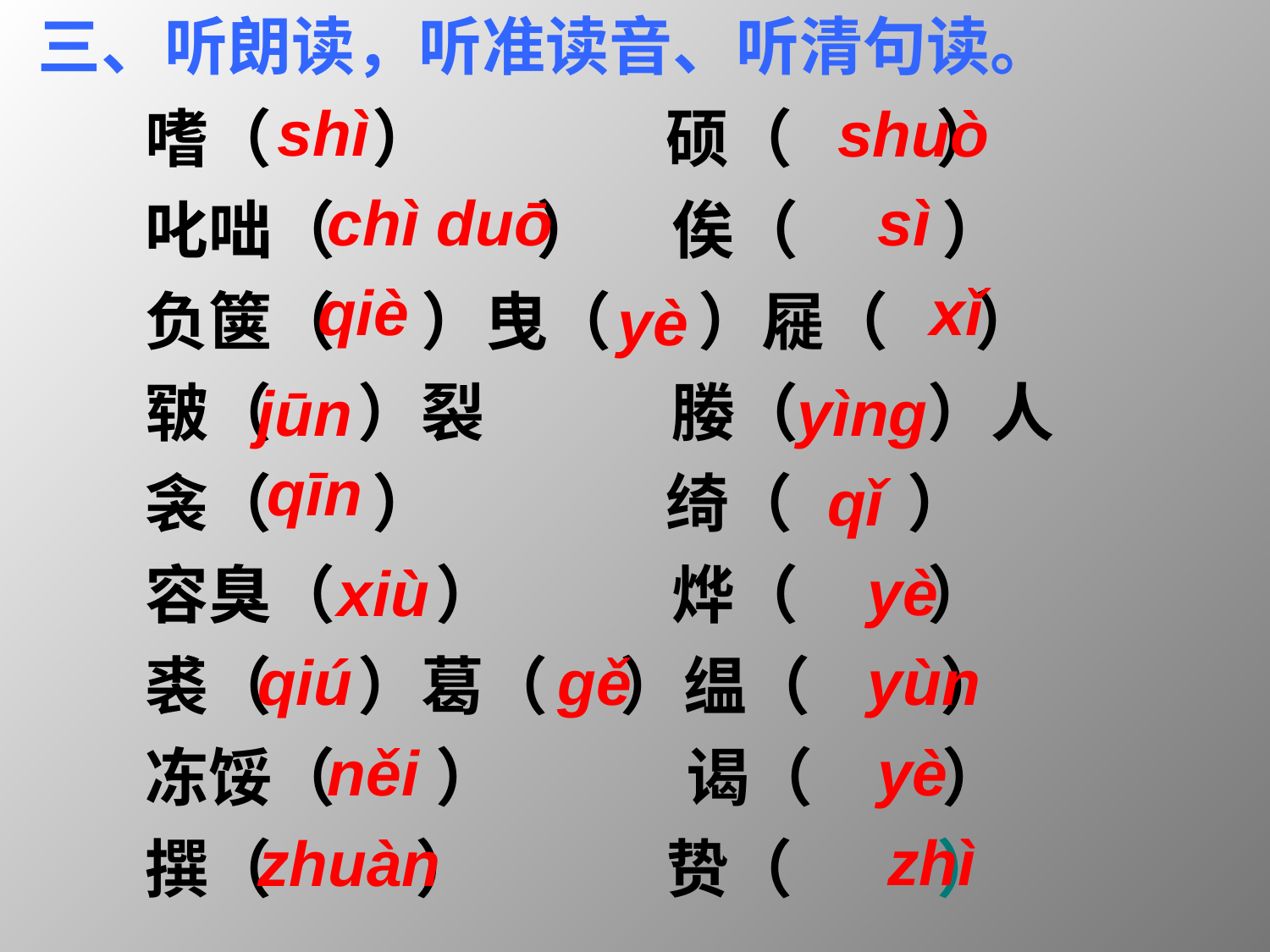

三、听朗读，听准读音、听清句读。
嗜（       ）                硕（          ）
叱咄（              ）     俟（          ）
负箧（      ）曳（      ）屣（      ）
皲（      ）裂             媵（         ）人
衾（       ）                绮（        ）
容臭（       ）            烨（         ）
裘（      ）葛（     ）缊（         ）
冻馁（       ）             谒（         ）
撰（          ）             贽（          ）
shì
shuò
chì duō
sì
qiè
xǐ
yè
jūn
yìng
qīn
qǐ
yè
xiù
qiú
gě
yùn
něi
yè
zhì
zhuàn